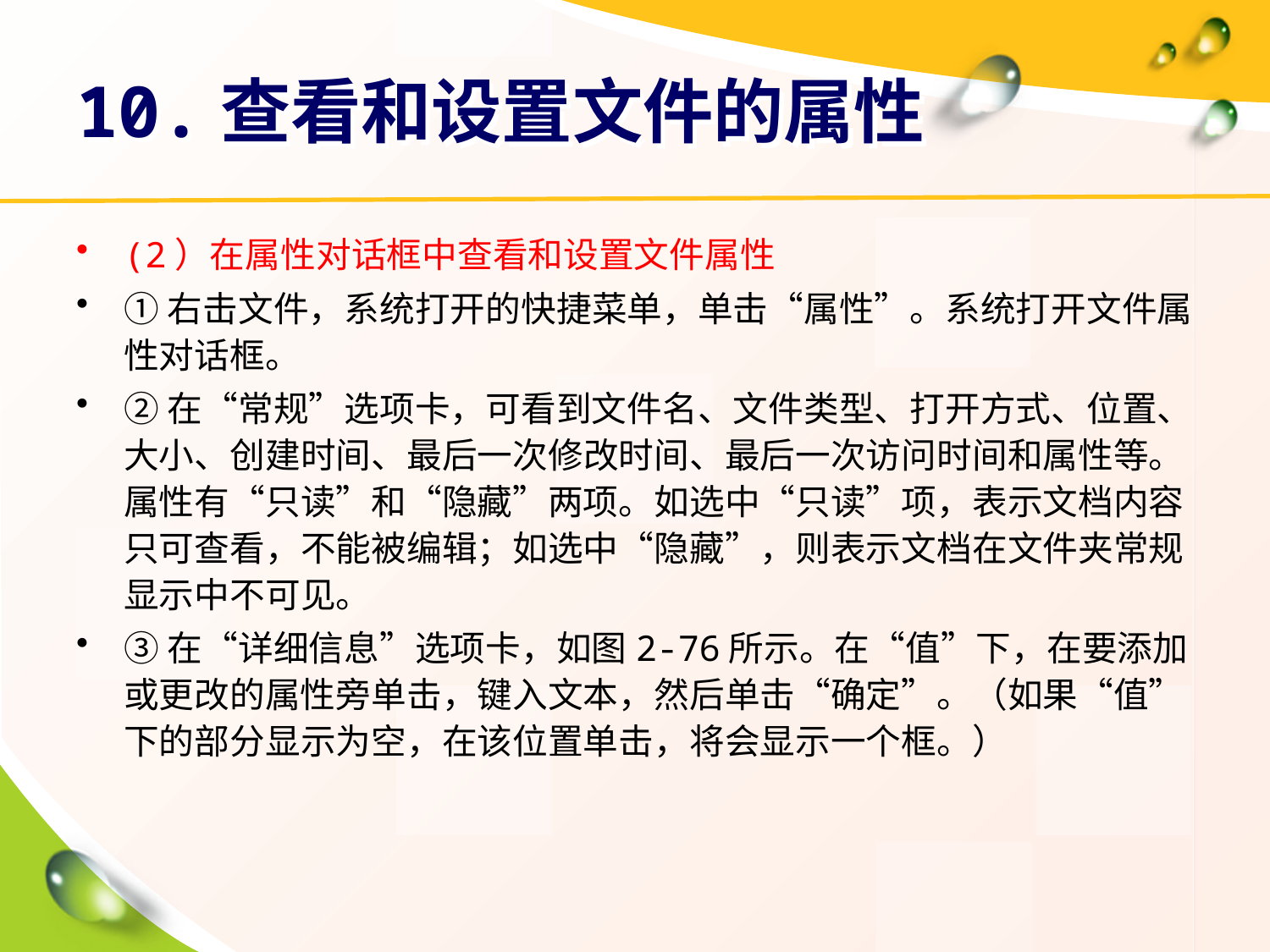

# 10.查看和设置文件的属性
(2）在属性对话框中查看和设置文件属性
①右击文件，系统打开的快捷菜单，单击“属性”。系统打开文件属性对话框。
②在“常规”选项卡，可看到文件名、文件类型、打开方式、位置、大小、创建时间、最后一次修改时间、最后一次访问时间和属性等。属性有“只读”和“隐藏”两项。如选中“只读”项，表示文档内容只可查看，不能被编辑；如选中“隐藏”，则表示文档在文件夹常规显示中不可见。
③在“详细信息”选项卡，如图2-76所示。在“值”下，在要添加或更改的属性旁单击，键入文本，然后单击“确定”。（如果“值”下的部分显示为空，在该位置单击，将会显示一个框。）